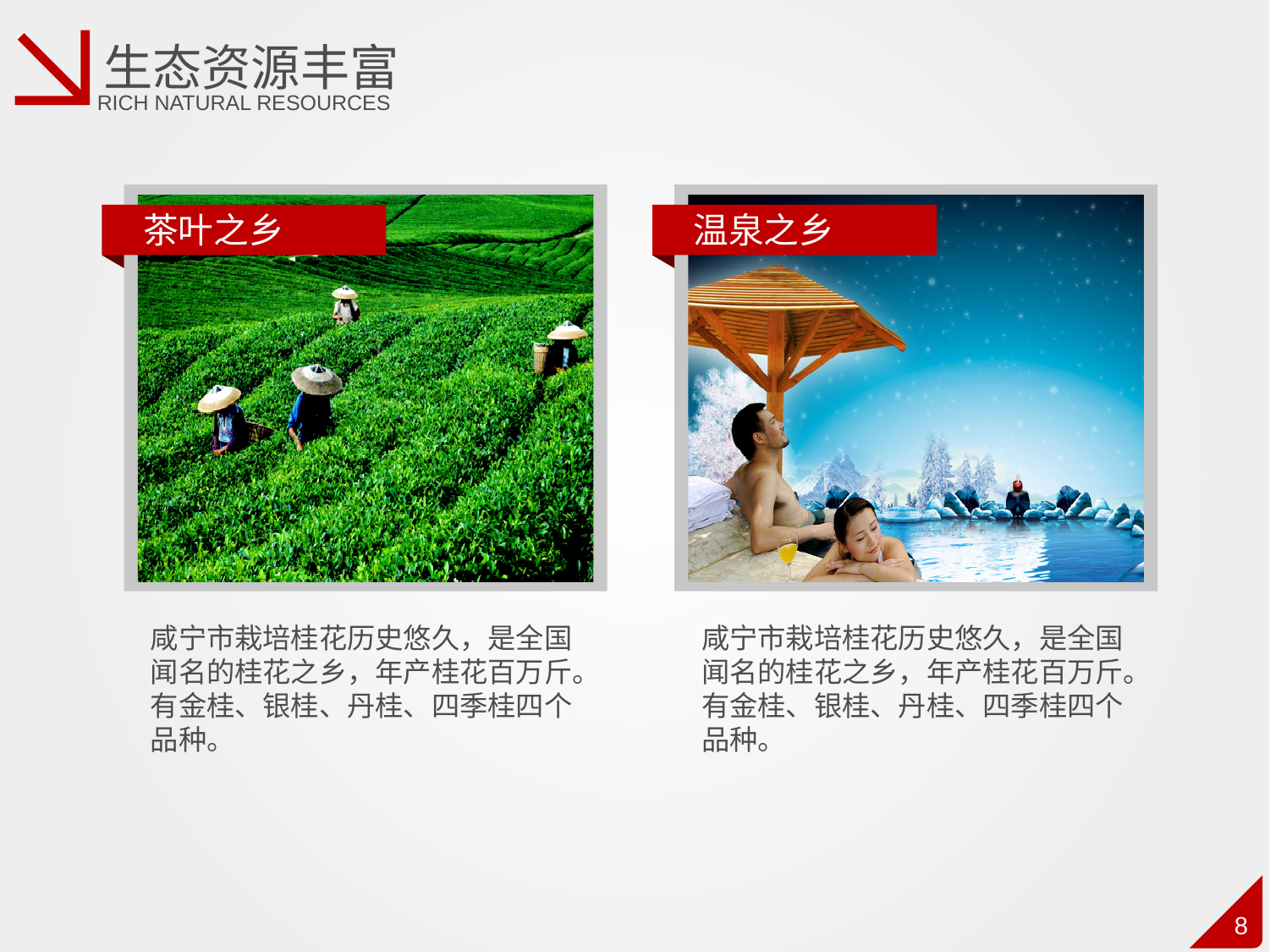

生态资源丰富
RICH NATURAL RESOURCES

茶叶之乡
温泉之乡

咸宁市栽培桂花历史悠久，是全国闻名的桂花之乡，年产桂花百万斤。有金桂、银桂、丹桂、四季桂四个品种。
咸宁市栽培桂花历史悠久，是全国闻名的桂花之乡，年产桂花百万斤。有金桂、银桂、丹桂、四季桂四个品种。